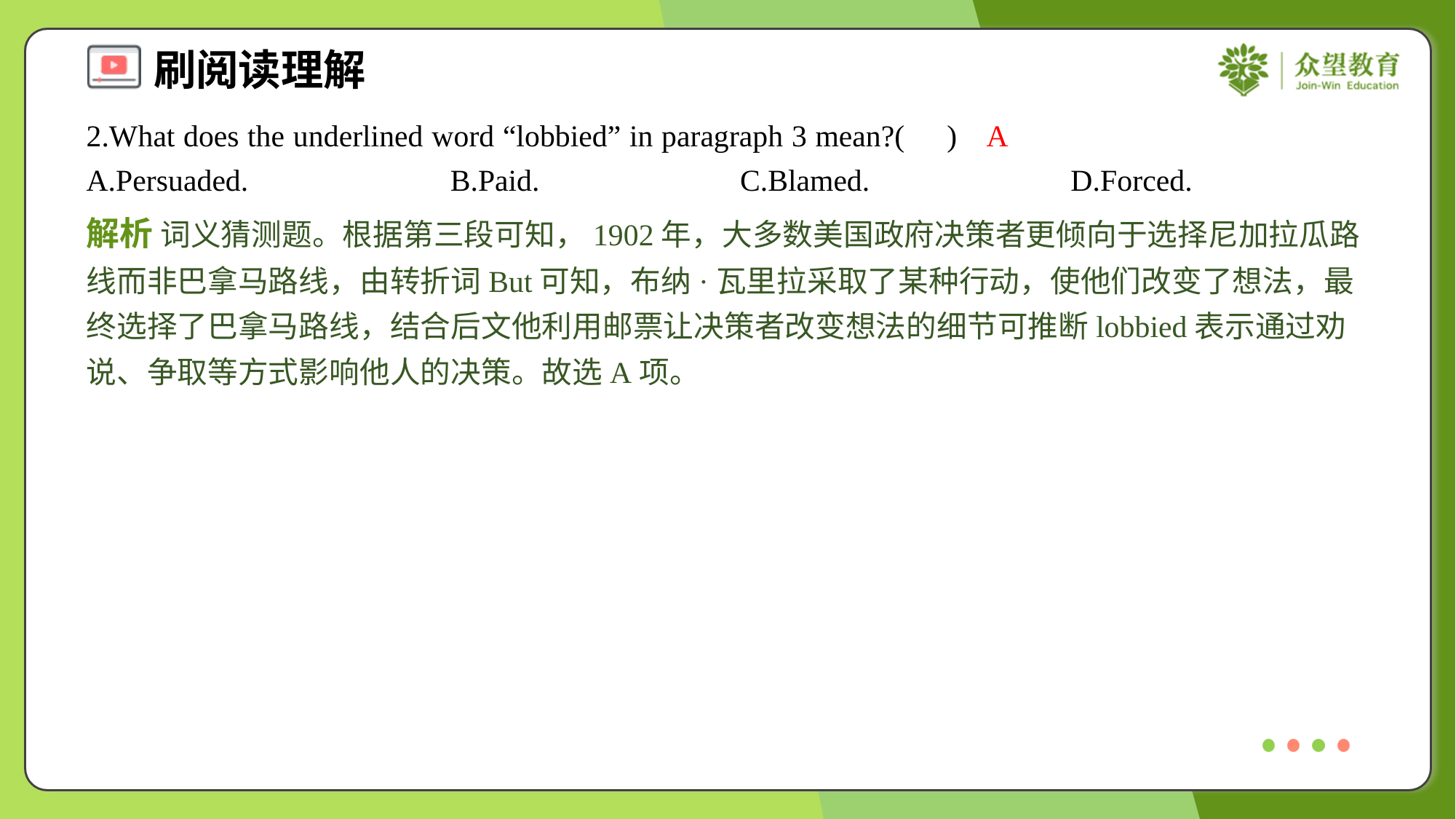

2.What does the underlined word “lobbied” in paragraph 3 mean?(     )
A
A.Persuaded.	B.Paid.	C.Blamed.	D.Forced.
解析 词义猜测题。根据第三段可知，1902年，大多数美国政府决策者更倾向于选择尼加拉瓜路线而非巴拿马路线，由转折词But可知，布纳·瓦里拉采取了某种行动，使他们改变了想法，最终选择了巴拿马路线，结合后文他利用邮票让决策者改变想法的细节可推断lobbied表示通过劝说、争取等方式影响他人的决策。故选A项。